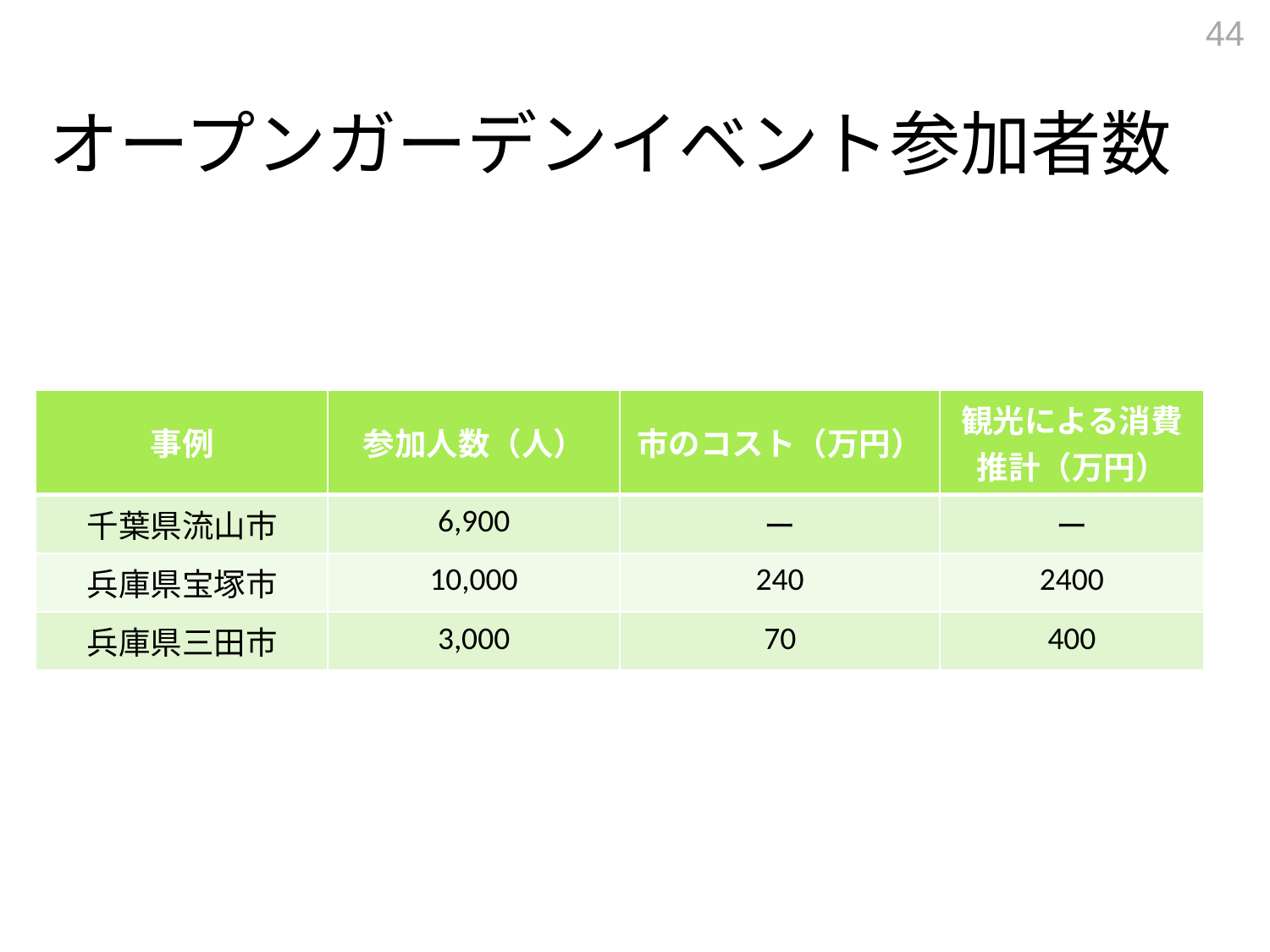

44
# オープンガーデンイベント参加者数
| 事例 | 参加人数（人） | 市のコスト（万円） | 観光による消費推計（万円） |
| --- | --- | --- | --- |
| 千葉県流山市 | 6,900 | ー | ー |
| 兵庫県宝塚市 | 10,000 | 240 | 2400 |
| 兵庫県三田市 | 3,000 | 70 | 400 |